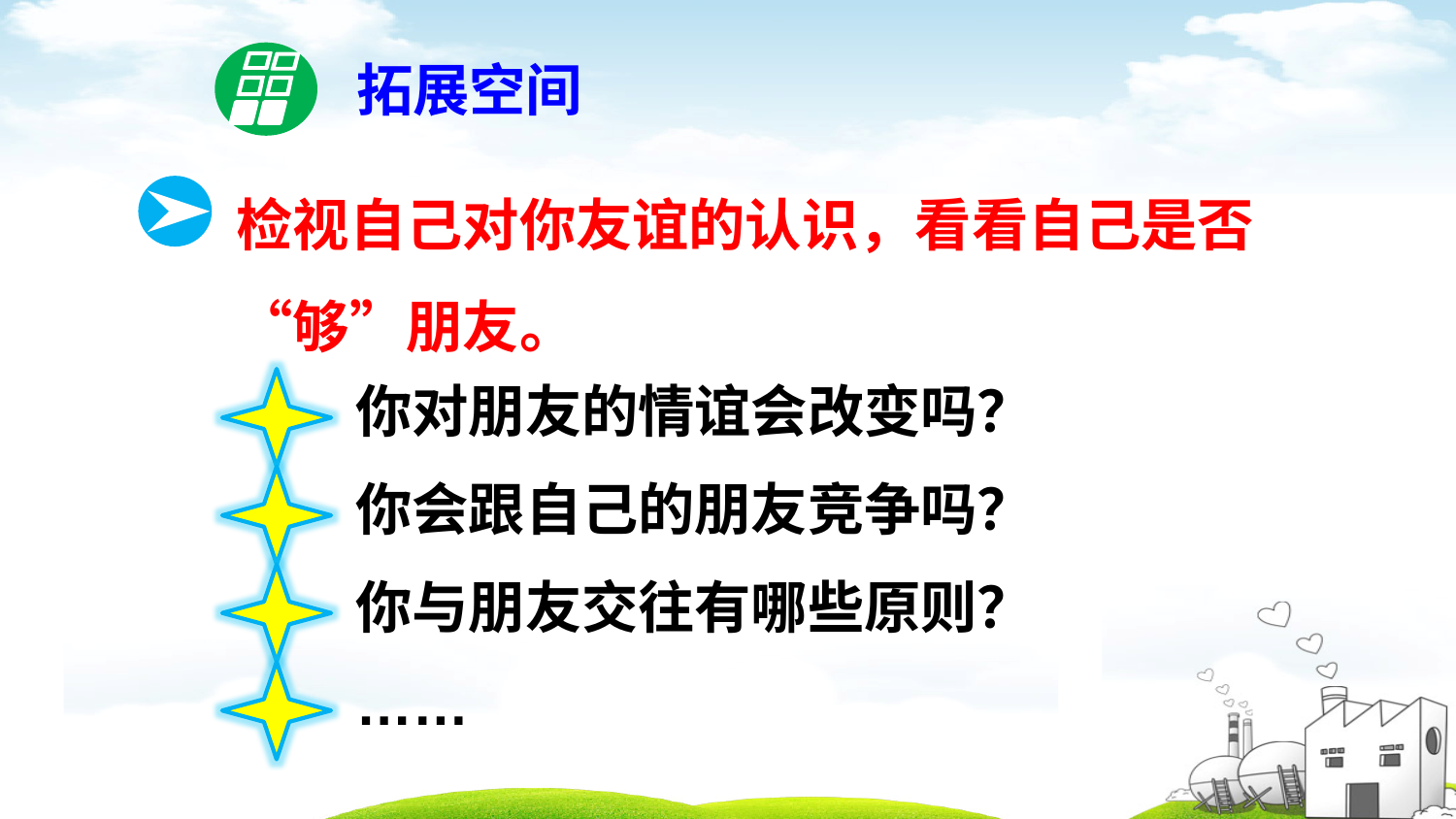

拓展空间
检视自己对你友谊的认识，看看自己是否“够”朋友。

你对朋友的情谊会改变吗？

你会跟自己的朋友竞争吗？

你与朋友交往有哪些原则？

……